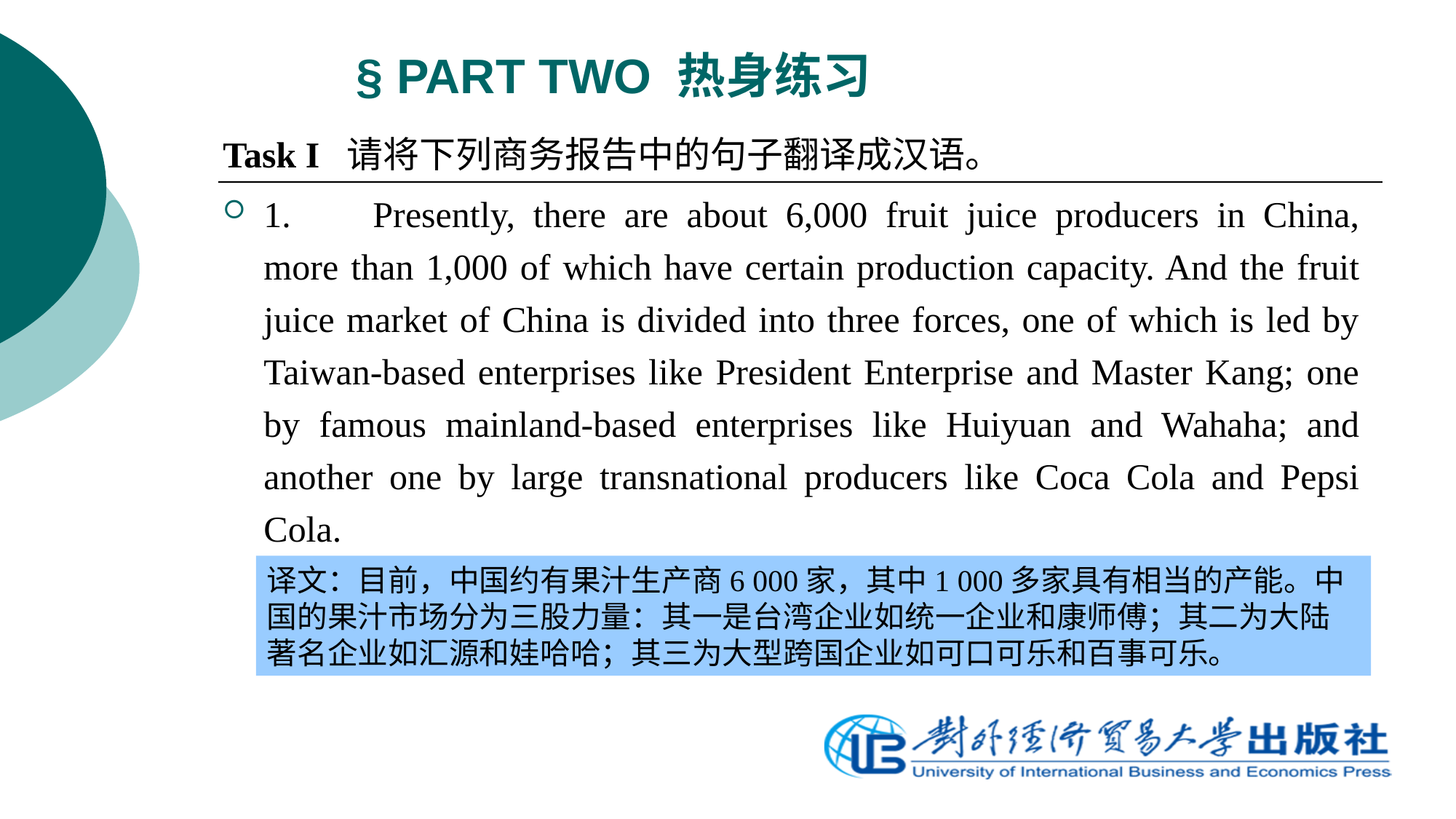

# § PART TWO 热身练习
Task I  请将下列商务报告中的句子翻译成汉语。
1.	Presently, there are about 6,000 fruit juice producers in China, more than 1,000 of which have certain production capacity. And the fruit juice market of China is divided into three forces, one of which is led by Taiwan-based enterprises like President Enterprise and Master Kang; one by famous mainland-based enterprises like Huiyuan and Wahaha; and another one by large transnational producers like Coca Cola and Pepsi Cola.
译文：目前，中国约有果汁生产商6 000家，其中1 000多家具有相当的产能。中国的果汁市场分为三股力量：其一是台湾企业如统一企业和康师傅；其二为大陆著名企业如汇源和娃哈哈；其三为大型跨国企业如可口可乐和百事可乐。